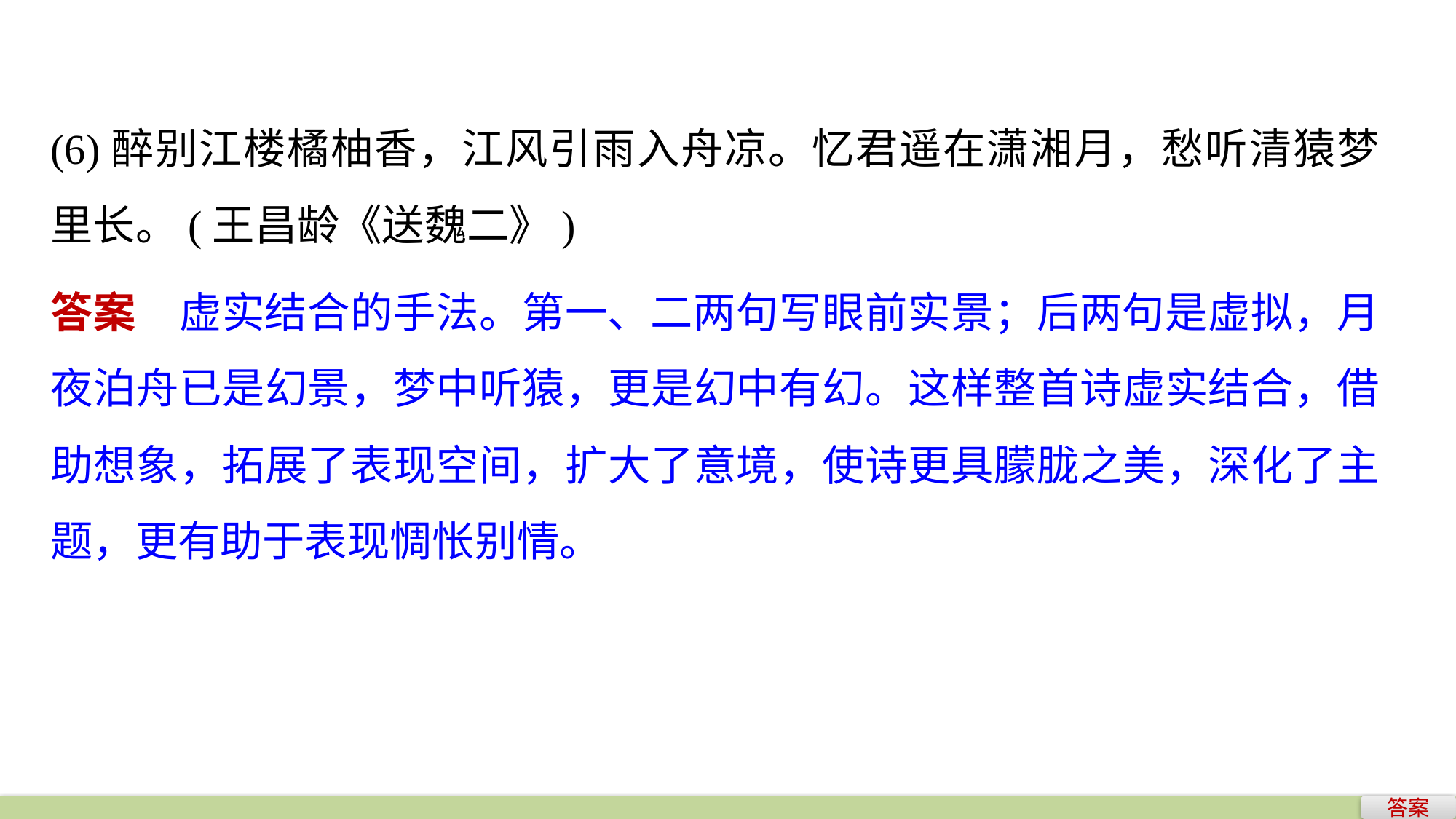

(6)醉别江楼橘柚香，江风引雨入舟凉。忆君遥在潇湘月，愁听清猿梦里长。(王昌龄《送魏二》)
答案　虚实结合的手法。第一、二两句写眼前实景；后两句是虚拟，月夜泊舟已是幻景，梦中听猿，更是幻中有幻。这样整首诗虚实结合，借助想象，拓展了表现空间，扩大了意境，使诗更具朦胧之美，深化了主题，更有助于表现惆怅别情。

答案